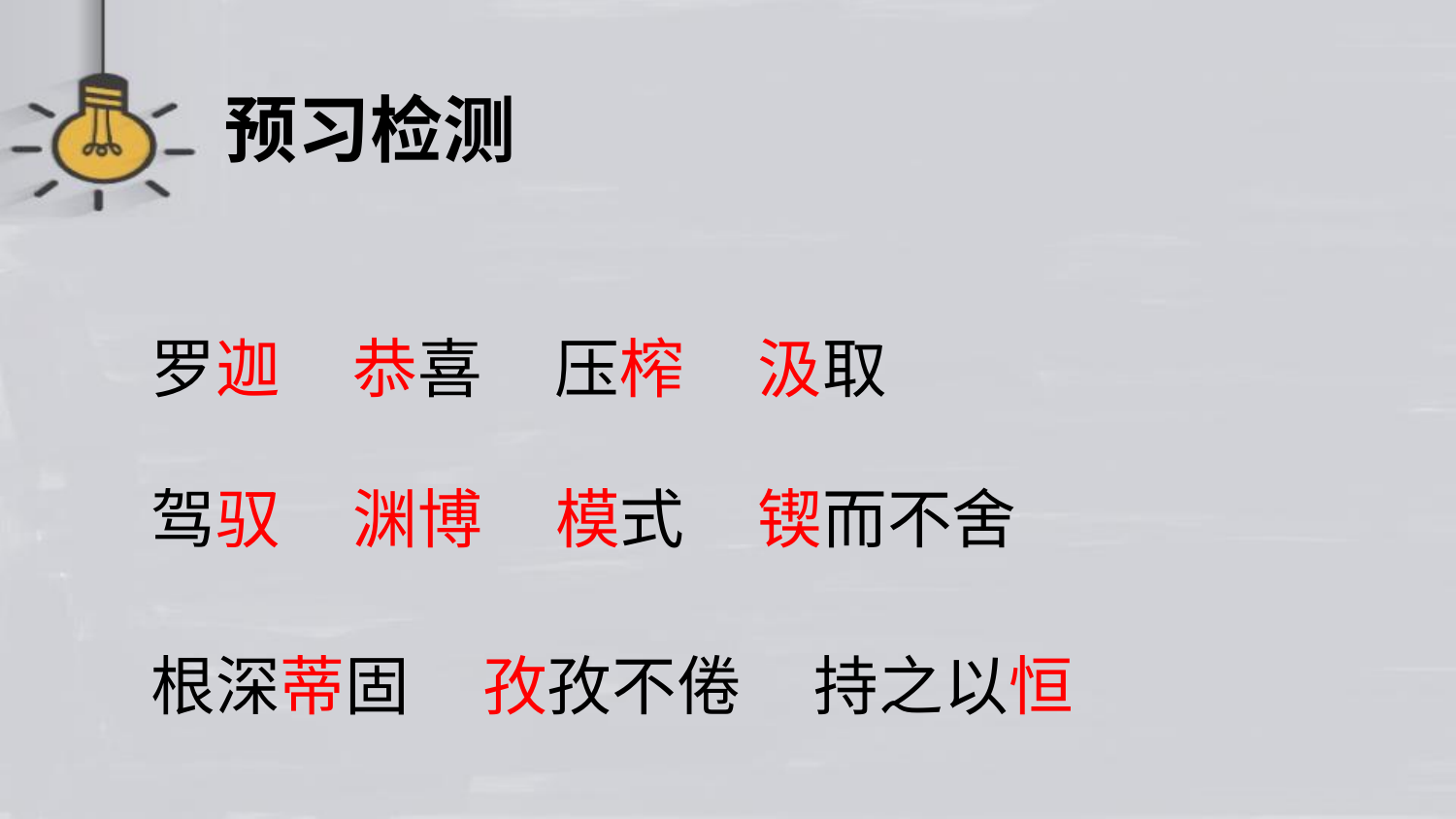

预习检测
罗迦     恭喜     压榨     汲取
驾驭     渊博     模式     锲而不舍
根深蒂固     孜孜不倦     持之以恒